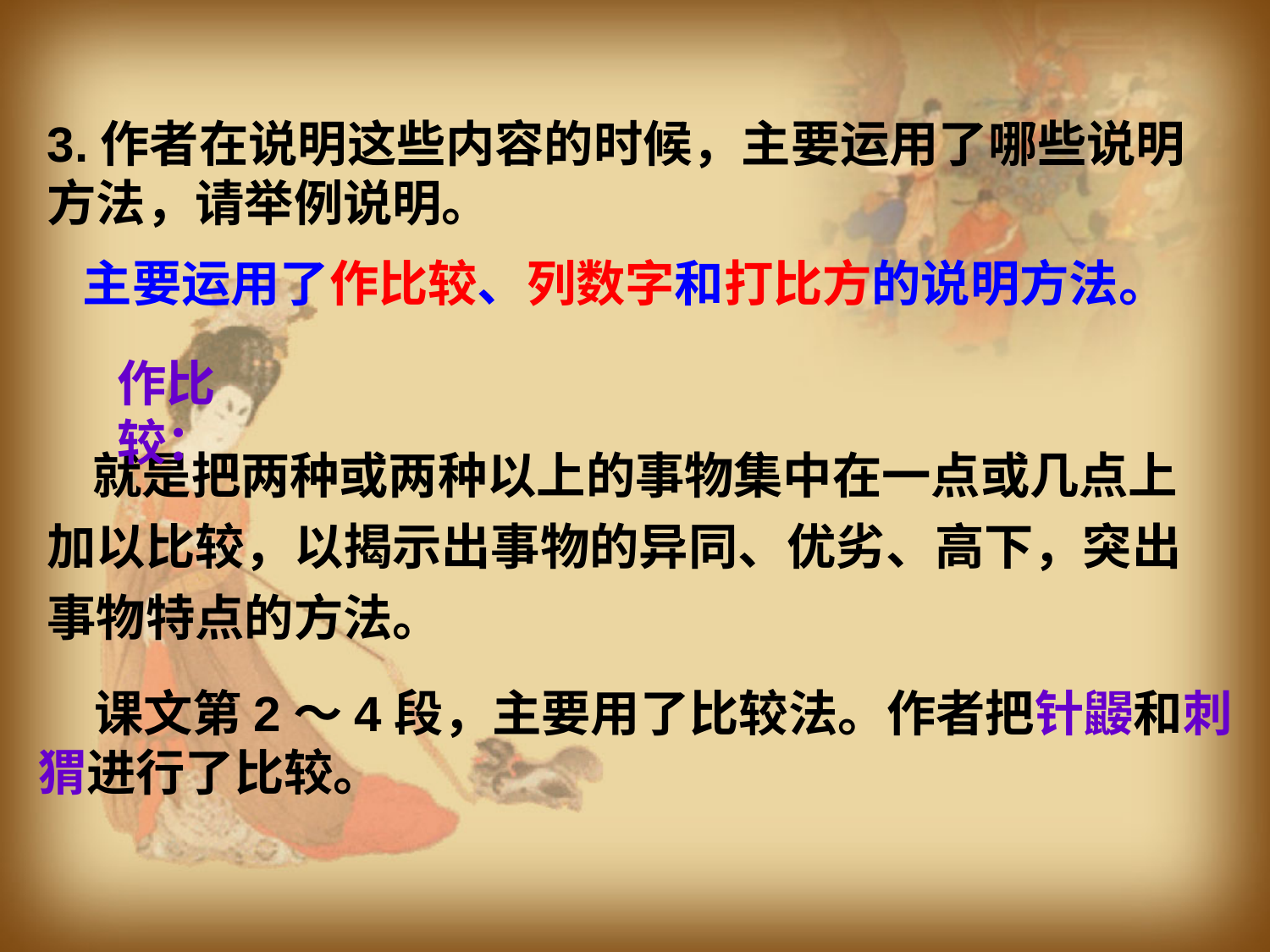

3.作者在说明这些内容的时候，主要运用了哪些说明方法，请举例说明。
   主要运用了作比较、列数字和打比方的说明方法。
作比较：
   就是把两种或两种以上的事物集中在一点或几点上加以比较，以揭示出事物的异同、优劣、高下，突出事物特点的方法。
    课文第2～4段，主要用了比较法。作者把针鼹和刺猬进行了比较。